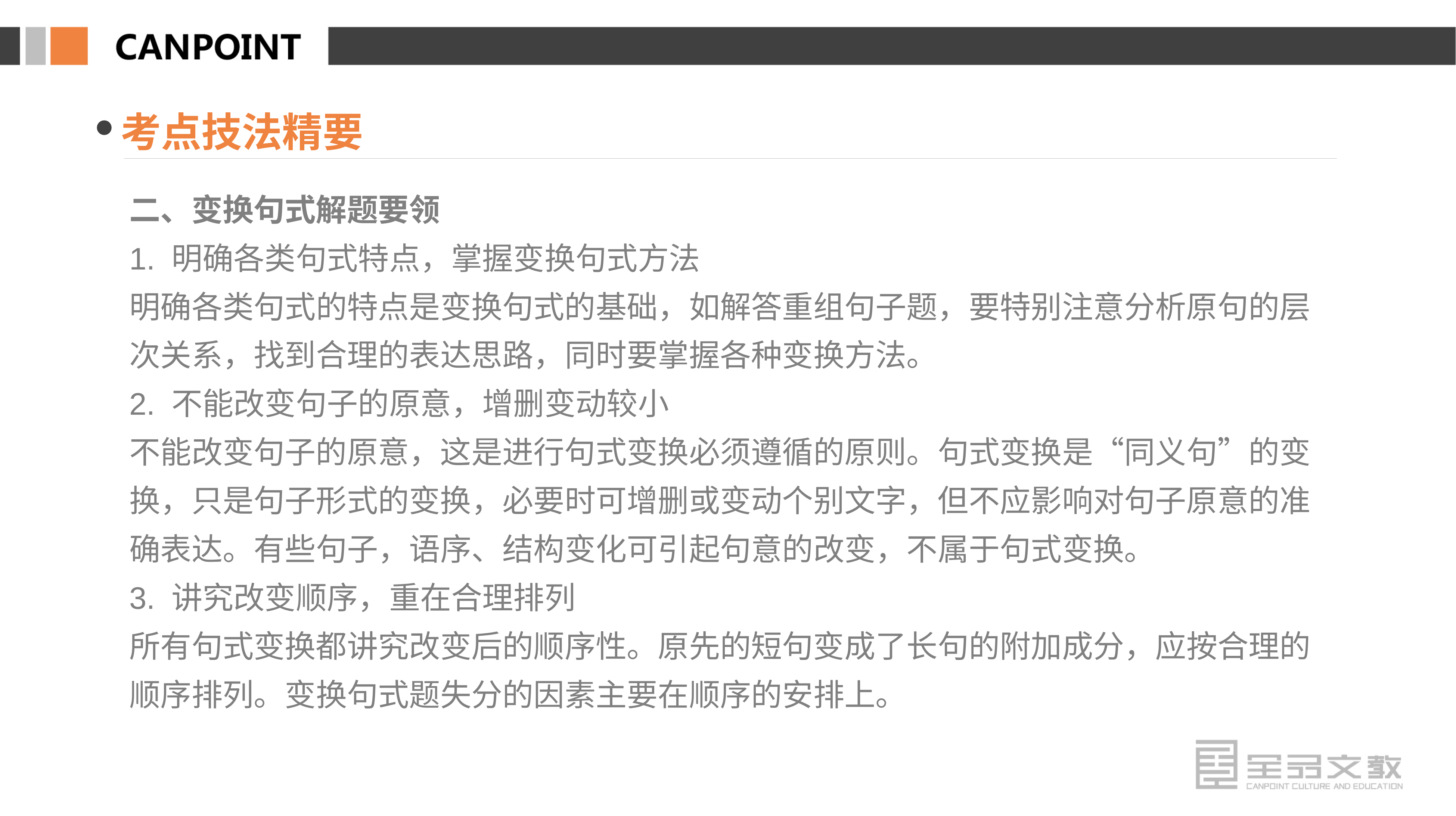

考点技法精要

二、变换句式解题要领
1. 明确各类句式特点，掌握变换句式方法
明确各类句式的特点是变换句式的基础，如解答重组句子题，要特别注意分析原句的层次关系，找到合理的表达思路，同时要掌握各种变换方法。
2. 不能改变句子的原意，增删变动较小
不能改变句子的原意，这是进行句式变换必须遵循的原则。句式变换是“同义句”的变换，只是句子形式的变换，必要时可增删或变动个别文字，但不应影响对句子原意的准确表达。有些句子，语序、结构变化可引起句意的改变，不属于句式变换。
3. 讲究改变顺序，重在合理排列
所有句式变换都讲究改变后的顺序性。原先的短句变成了长句的附加成分，应按合理的顺序排列。变换句式题失分的因素主要在顺序的安排上。